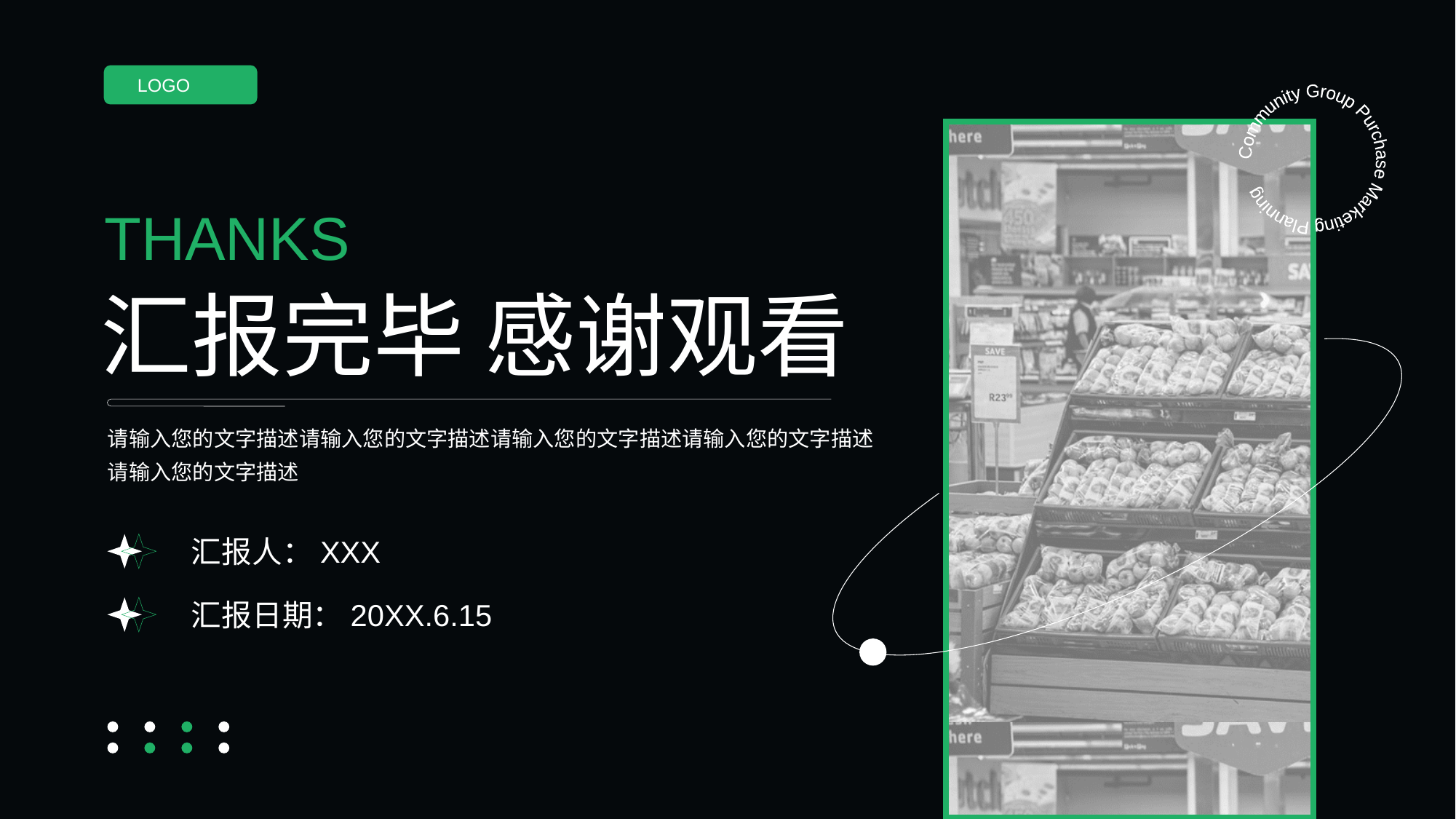

LOGO
Community Group Purchase Marketing Planning

THANKS
汇报完毕 感谢观看

请输入您的文字描述请输入您的文字描述请输入您的文字描述请输入您的文字描述请输入您的文字描述
汇报人：XXX

汇报日期：20XX.6.15